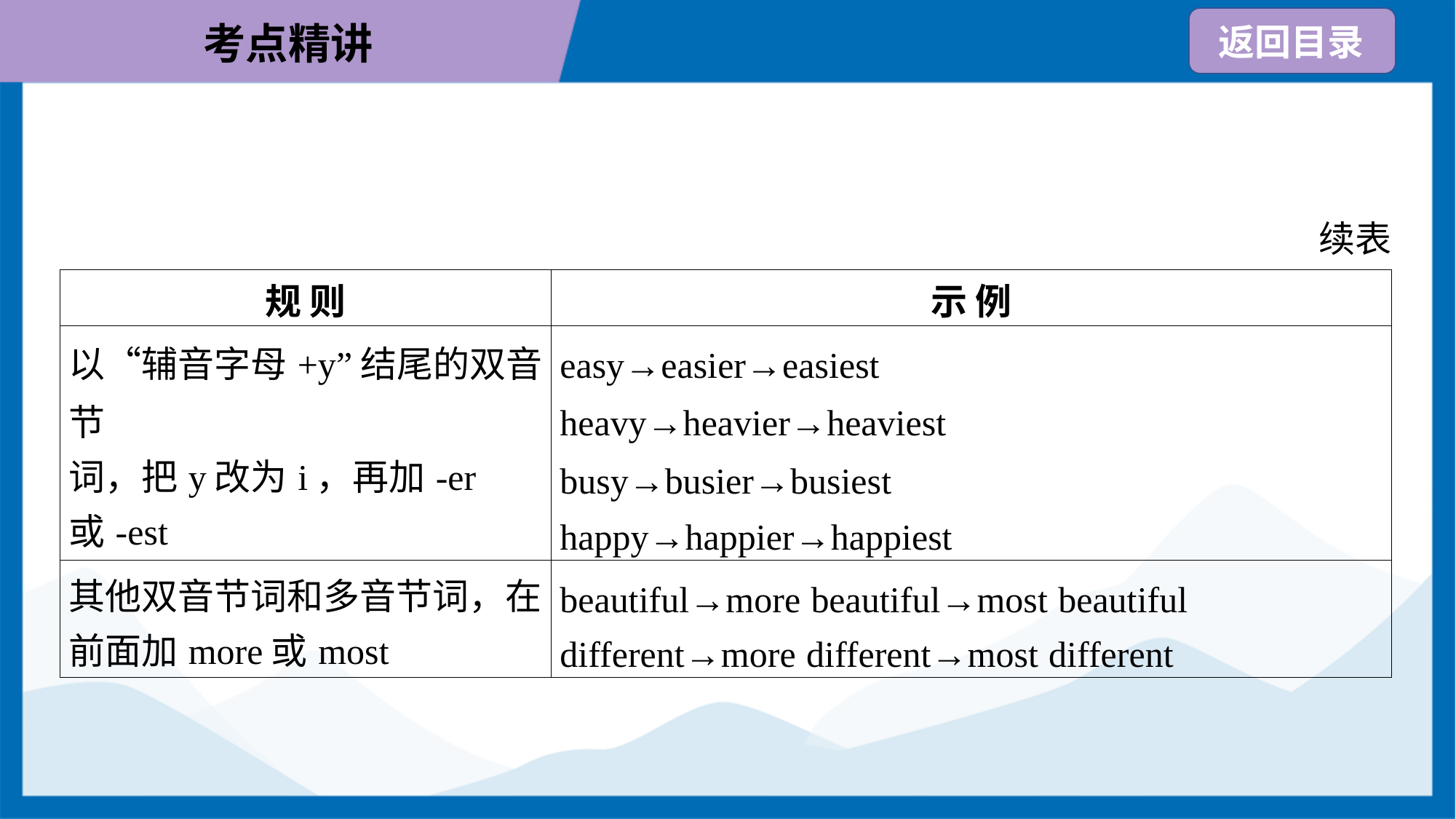

续表
| 规 则 | 示 例 |
| --- | --- |
| 以“辅音字母+y”结尾的双音节 词，把y改为i，再加-er或-est | easy→easier→easiest heavy→heavier→heaviest busy→busier→busiest happy→happier→happiest |
| 其他双音节词和多音节词，在 前面加more或most | beautiful→more beautiful→most beautiful different→more different→most different |